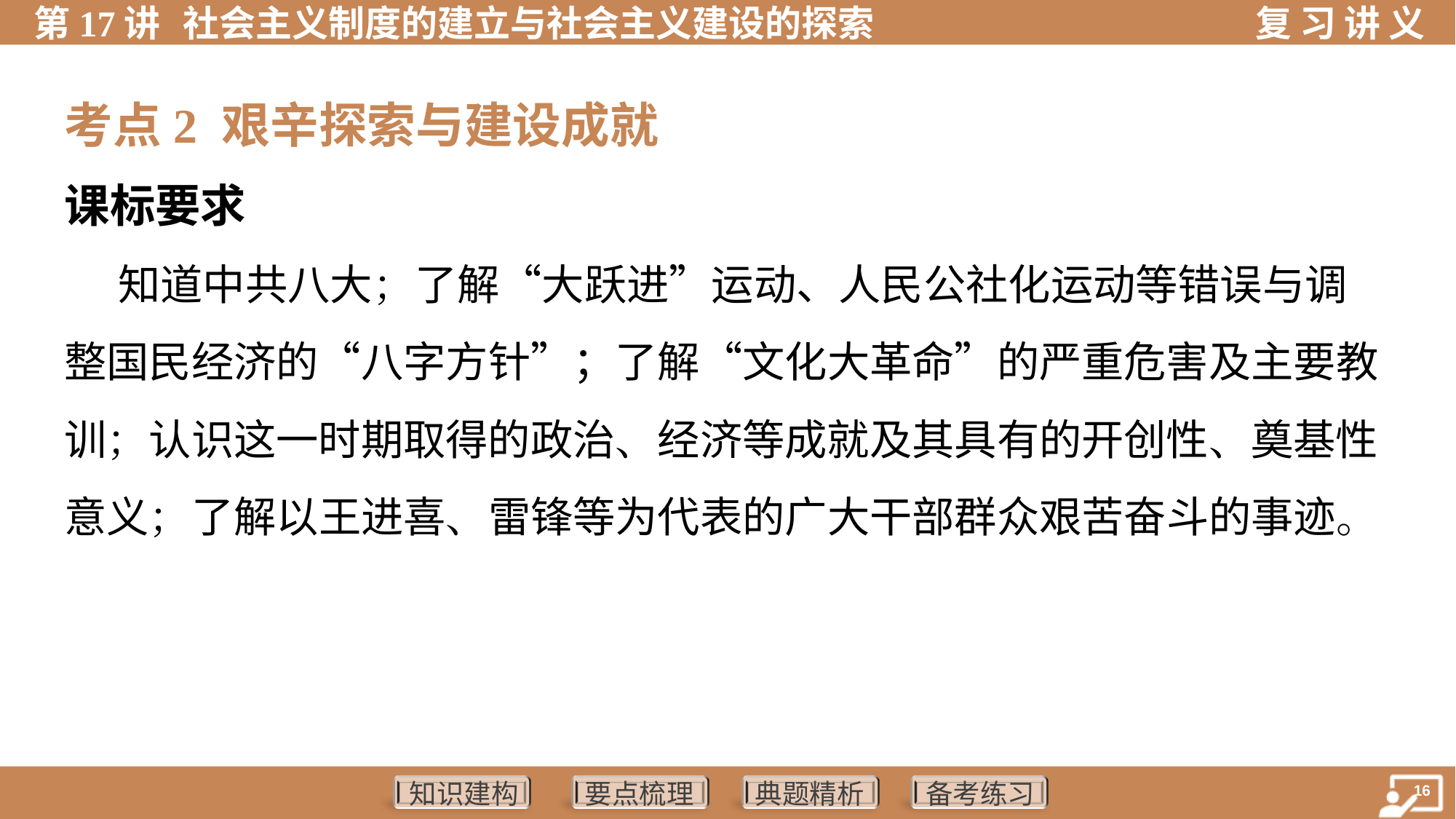

考点2 艰辛探索与建设成就
课标要求
    知道中共八大；了解“大跃进”运动、人民公社化运动等错误与调
整国民经济的“八字方针”；了解“文化大革命”的严重危害及主要教
训；认识这一时期取得的政治、经济等成就及其具有的开创性、奠基性
意义；了解以王进喜、雷锋等为代表的广大干部群众艰苦奋斗的事迹。